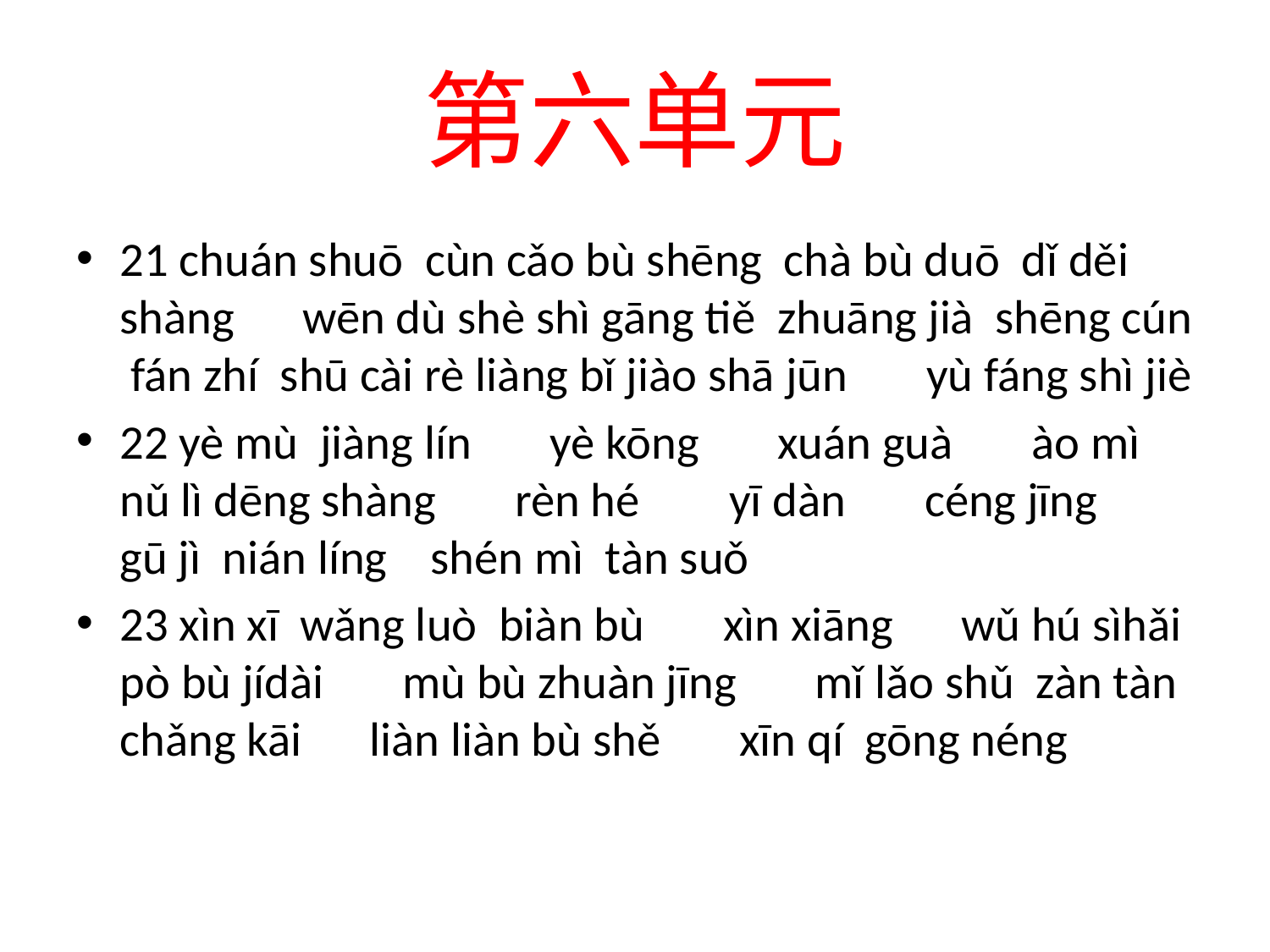

# 第六单元
21 chuán shuō  cùn cǎo bù shēng  chà bù duō  dǐ děi shàng　wēn dù shè shì gāng tiě  zhuāng jià  shēng cún  fán zhí  shū cài rè liàng bǐ jiào shā jūn　 yù fáng shì jiè
22 yè mù  jiàng lín　 yè kōng　 xuán guà 　ào mì  nǔ lì dēng shàng　 rèn hé 　 yī dàn　 céng jīng　 gū jì  nián líng    shén mì  tàn suǒ
23 xìn xī  wǎng luò  biàn bù 　xìn xiāng　wǔ hú sìhǎi  pò bù jídài　 mù bù zhuàn jīng　 mǐ lǎo shǔ  zàn tàn  chǎng kāi　liàn liàn bù shě 　xīn qí  gōng néng